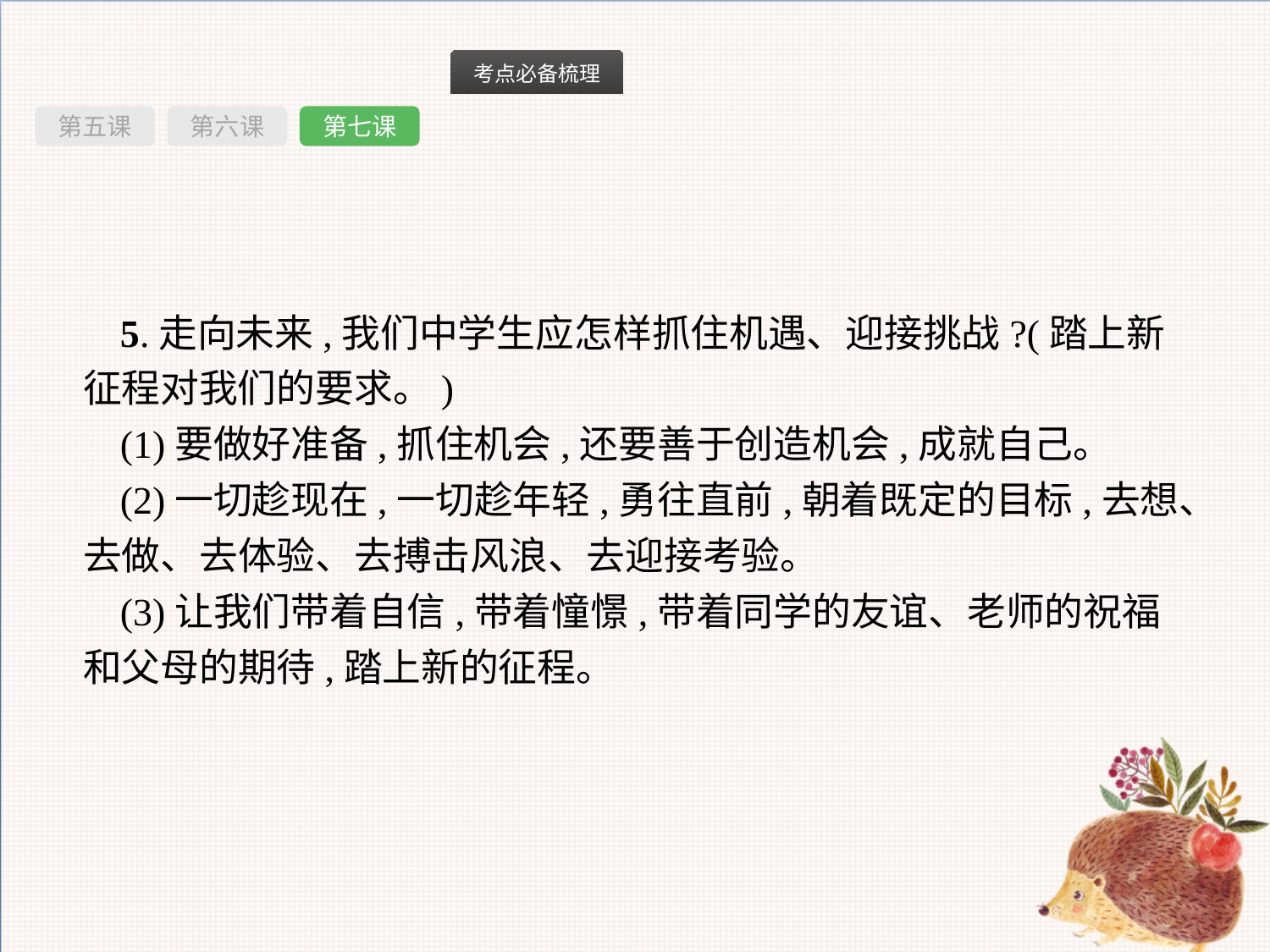

第五课
第六课
第七课
5.走向未来,我们中学生应怎样抓住机遇、迎接挑战?(踏上新征程对我们的要求。)
(1)要做好准备,抓住机会,还要善于创造机会,成就自己。
(2)一切趁现在,一切趁年轻,勇往直前,朝着既定的目标,去想、去做、去体验、去搏击风浪、去迎接考验。
(3)让我们带着自信,带着憧憬,带着同学的友谊、老师的祝福和父母的期待,踏上新的征程。